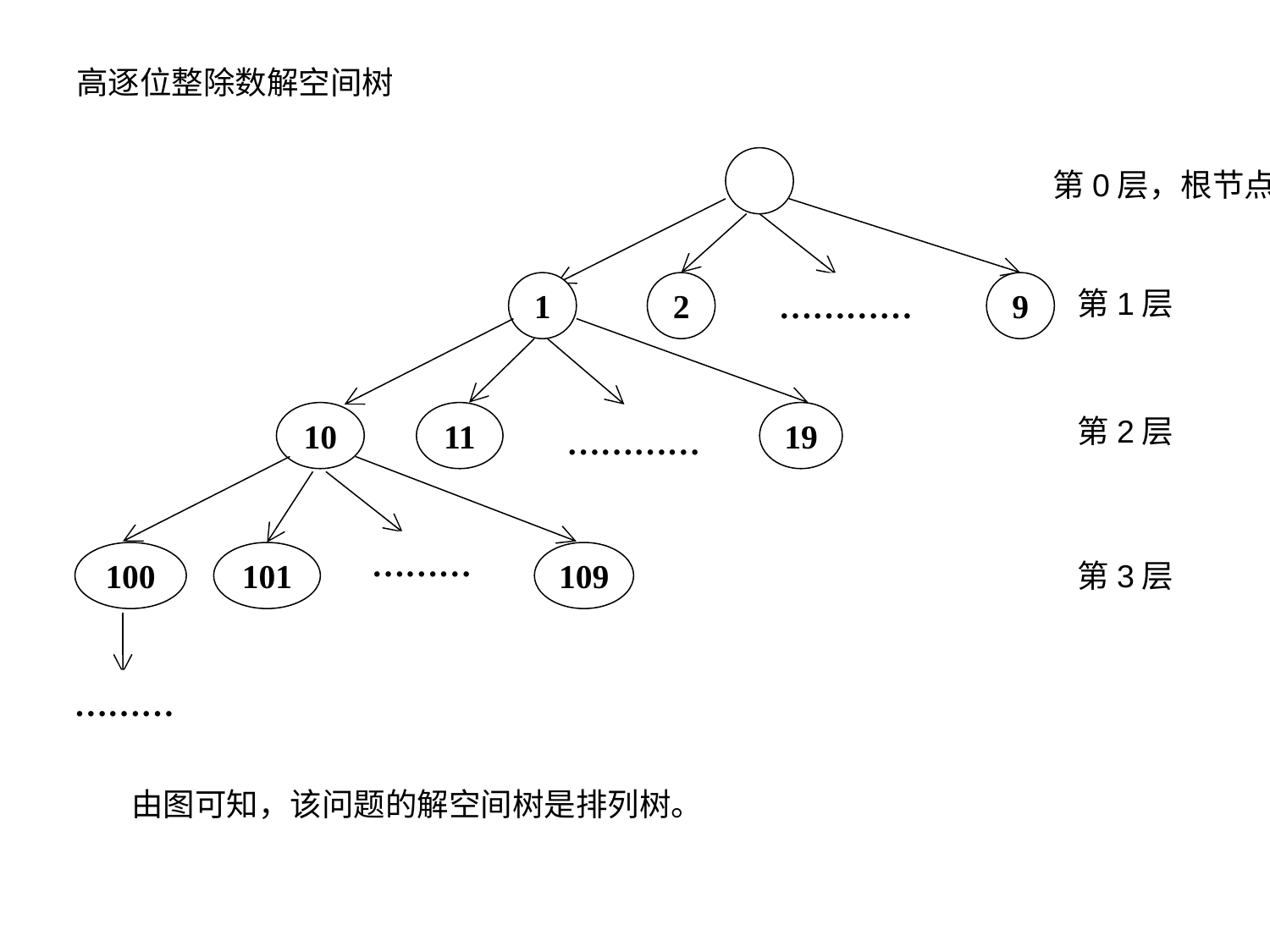

高逐位整除数解空间树

第0层，根节点

1
2
…………
9
第1层

10
11
19
第2层
…………

………
100
101
109
第3层

………
由图可知，该问题的解空间树是排列树。